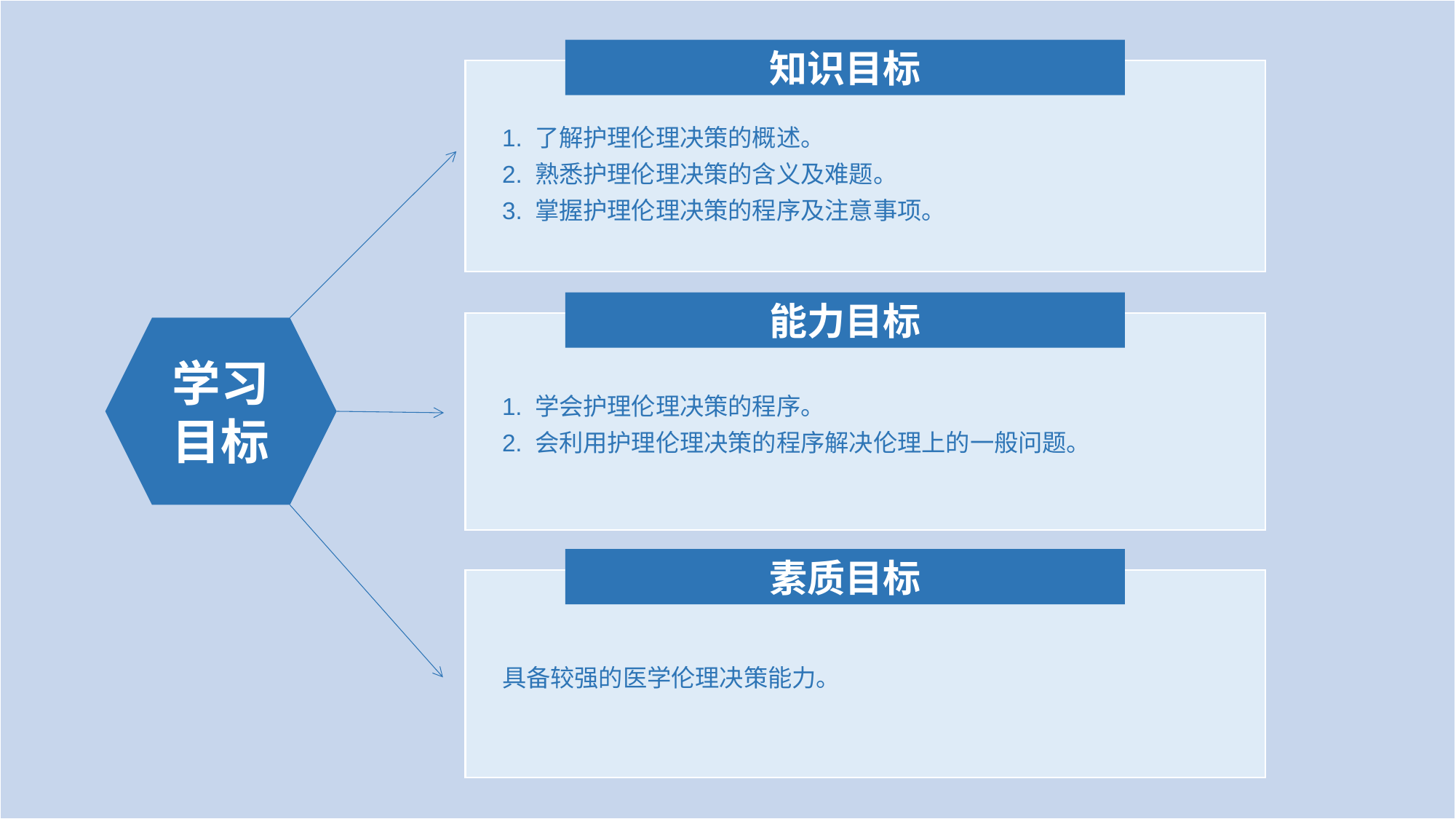

知识目标

1. 了解护理伦理决策的概述。
2. 熟悉护理伦理决策的含义及难题。
3. 掌握护理伦理决策的程序及注意事项。
能力目标

学习目标
1. 学会护理伦理决策的程序。
2. 会利用护理伦理决策的程序解决伦理上的一般问题。
素质目标

具备较强的医学伦理决策能力。